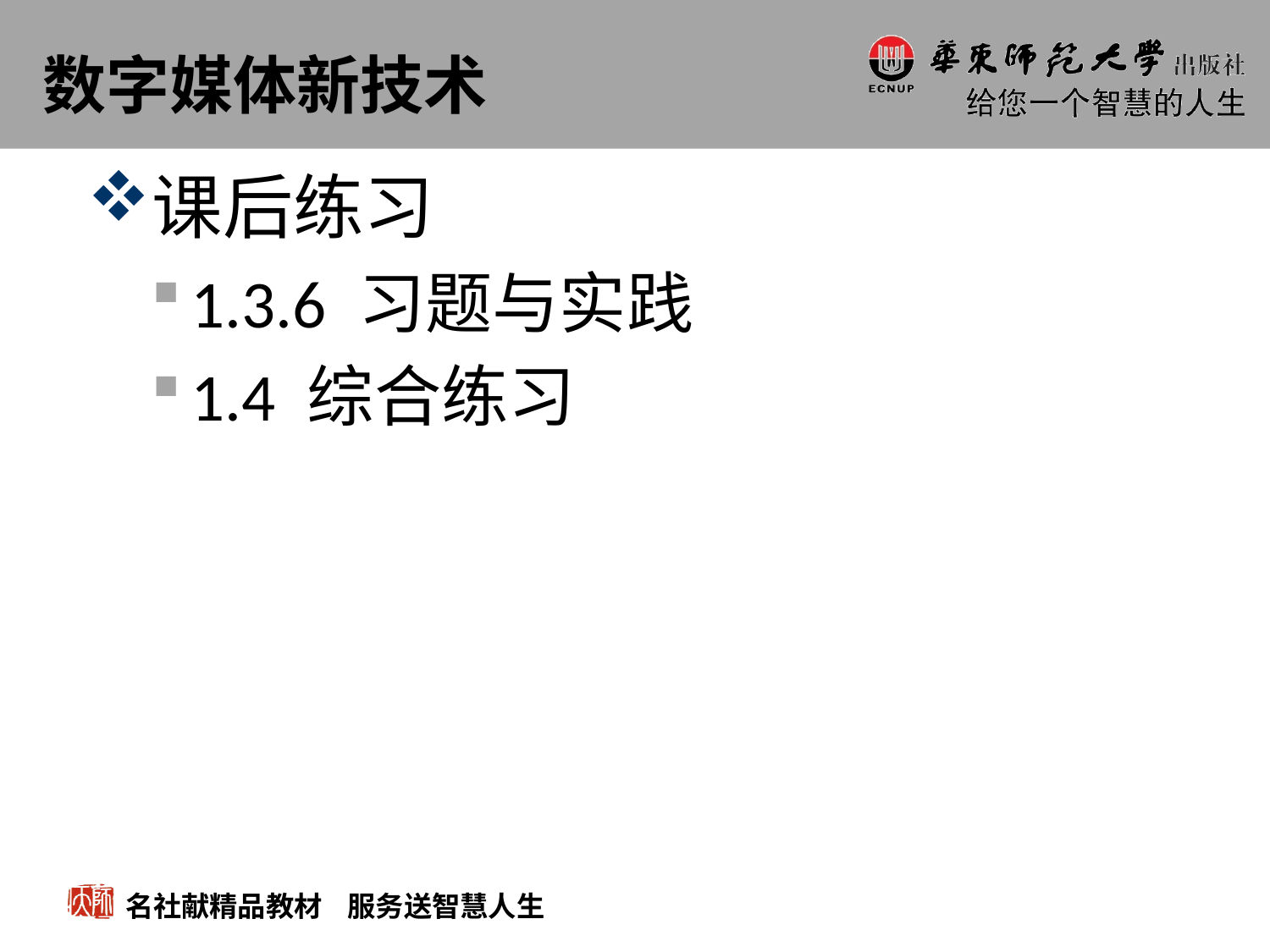

# 数字媒体新技术
课后练习
1.3.6 习题与实践
1.4 综合练习